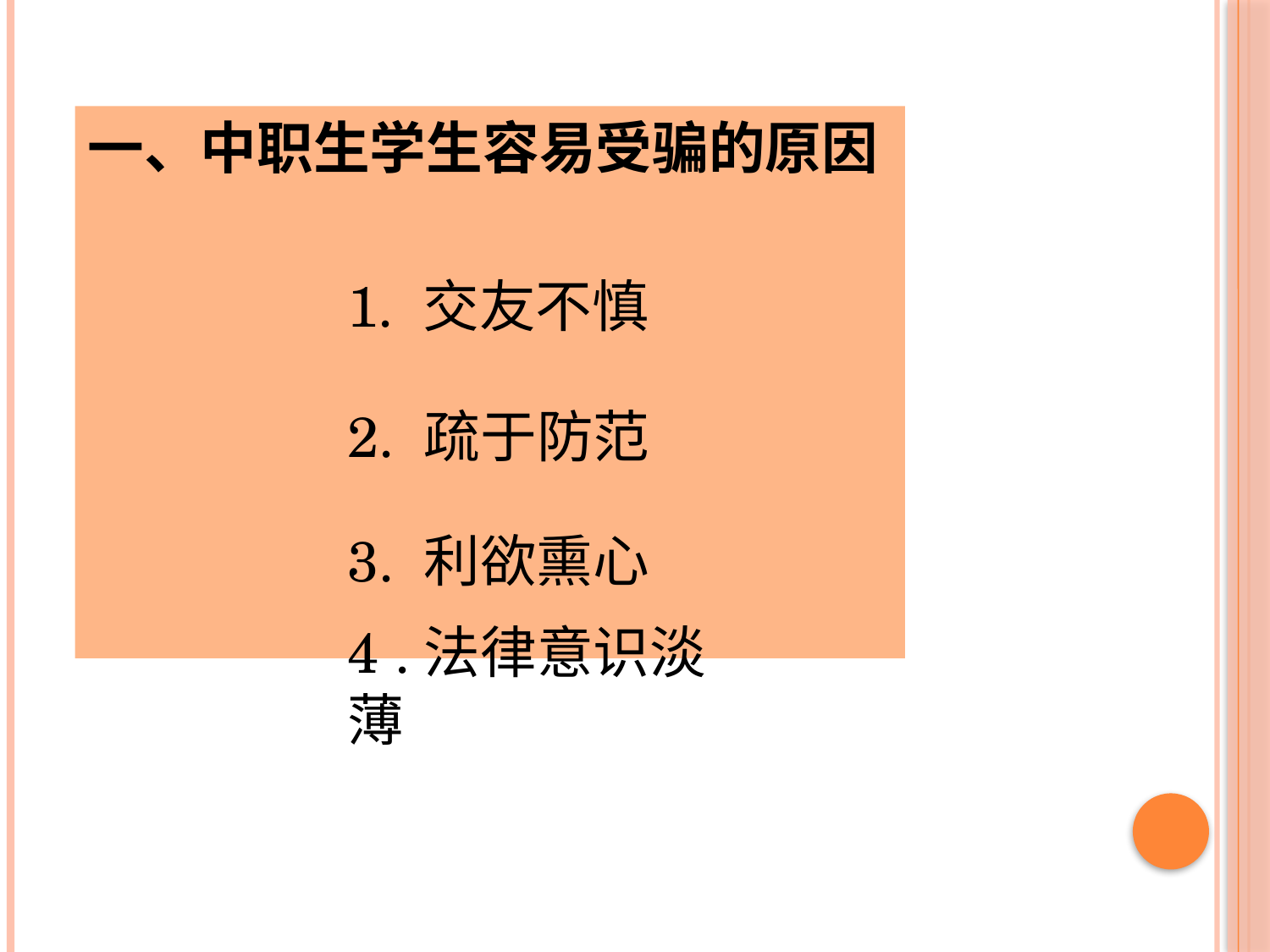

一、中职生学生容易受骗的原因
1. 交友不慎
2. 疏于防范
3. 利欲熏心
4 .法律意识淡薄